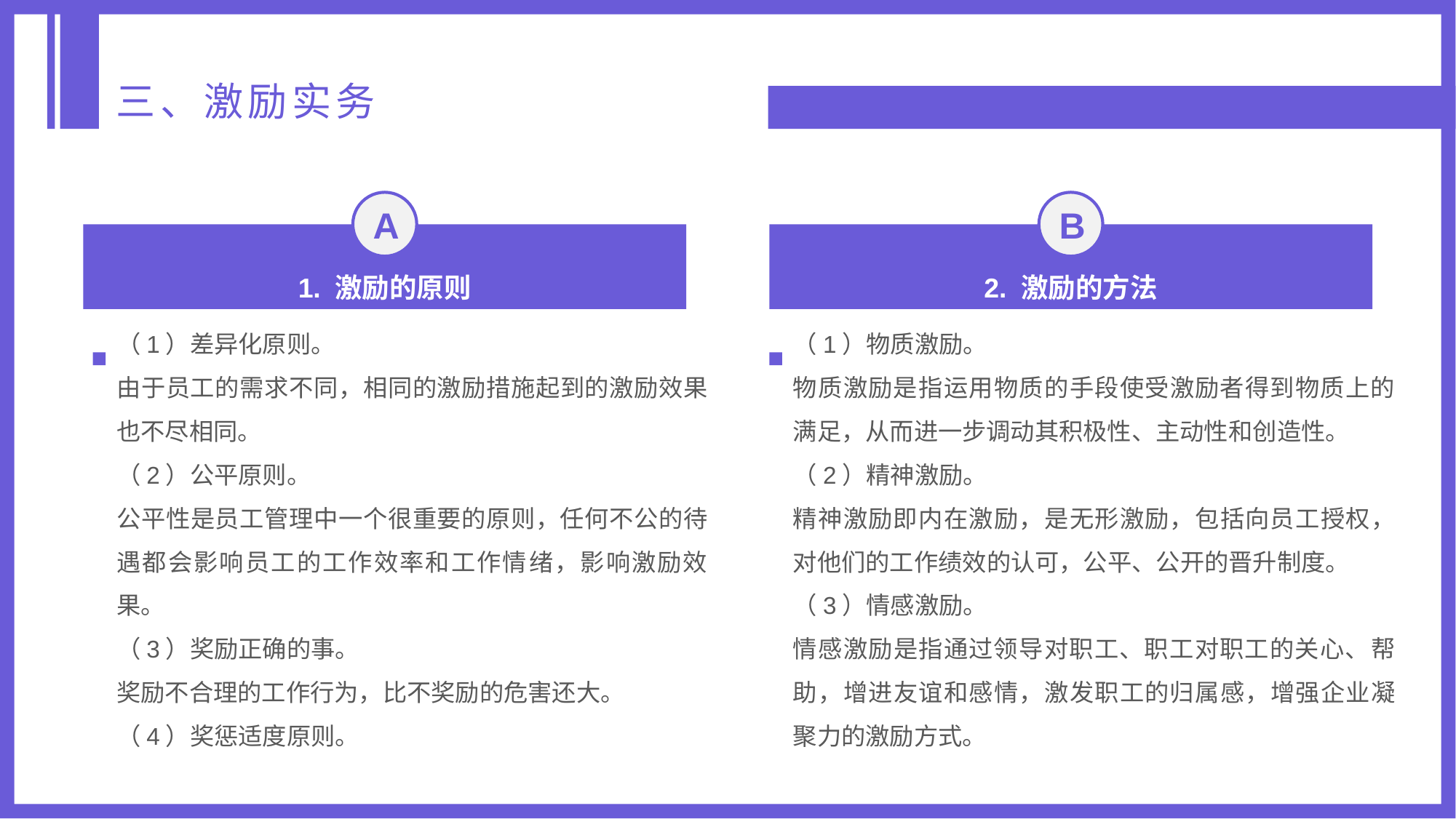

三、激励实务
A
B
1. 激励的原则
2. 激励的方法
（1）差异化原则。
由于员工的需求不同，相同的激励措施起到的激励效果也不尽相同。
（2）公平原则。
公平性是员工管理中一个很重要的原则，任何不公的待遇都会影响员工的工作效率和工作情绪，影响激励效果。
（3）奖励正确的事。
奖励不合理的工作行为，比不奖励的危害还大。
（4）奖惩适度原则。

（1）物质激励。
物质激励是指运用物质的手段使受激励者得到物质上的满足，从而进一步调动其积极性、主动性和创造性。
（2）精神激励。
精神激励即内在激励，是无形激励，包括向员工授权，对他们的工作绩效的认可，公平、公开的晋升制度。
（3）情感激励。
情感激励是指通过领导对职工、职工对职工的关心、帮助，增进友谊和感情，激发职工的归属感，增强企业凝聚力的激励方式。